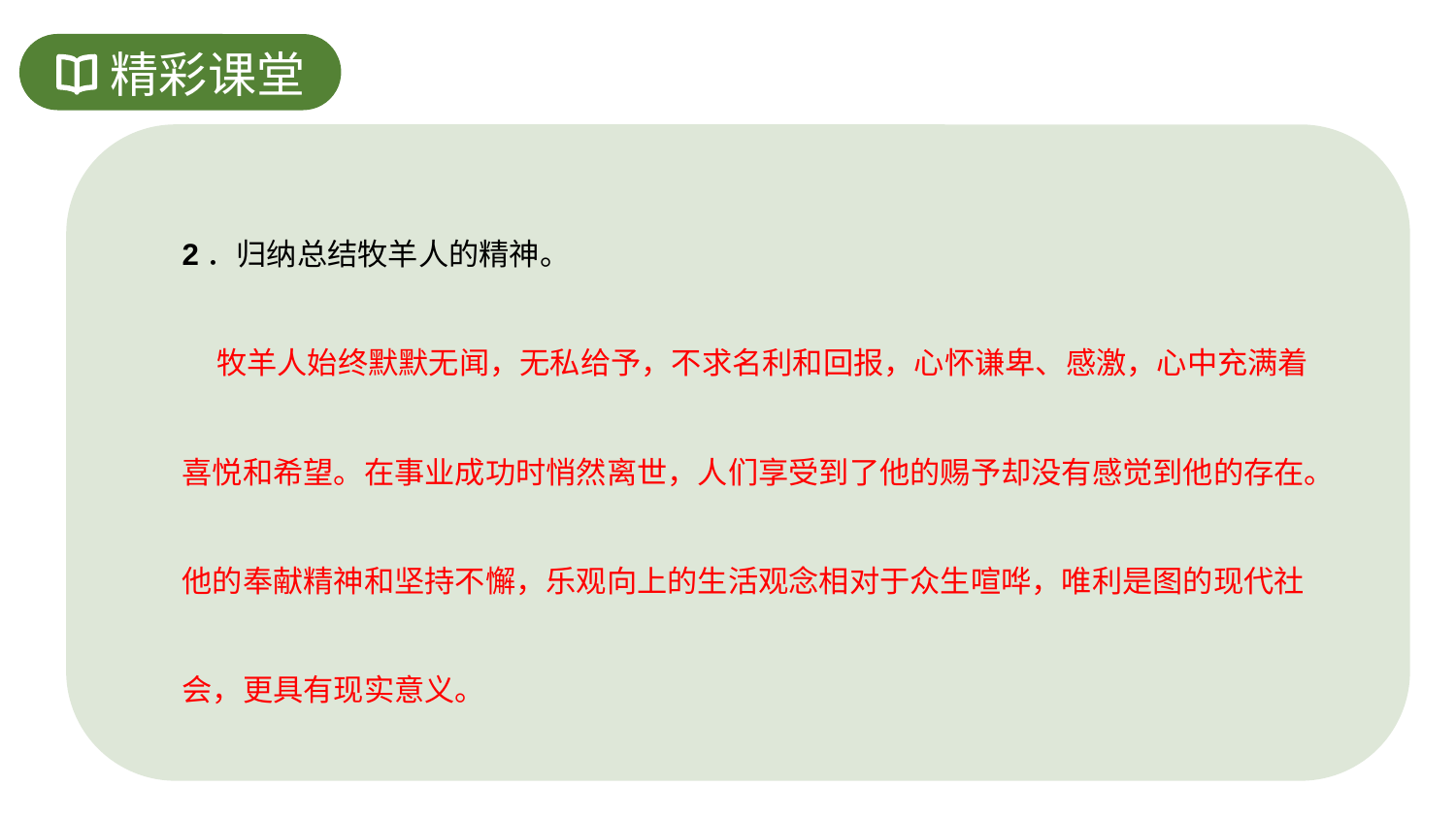

精彩课堂

2．归纳总结牧羊人的精神。
    牧羊人始终默默无闻，无私给予，不求名利和回报，心怀谦卑、感激，心中充满着喜悦和希望。在事业成功时悄然离世，人们享受到了他的赐予却没有感觉到他的存在。他的奉献精神和坚持不懈，乐观向上的生活观念相对于众生喧哗，唯利是图的现代社会，更具有现实意义。